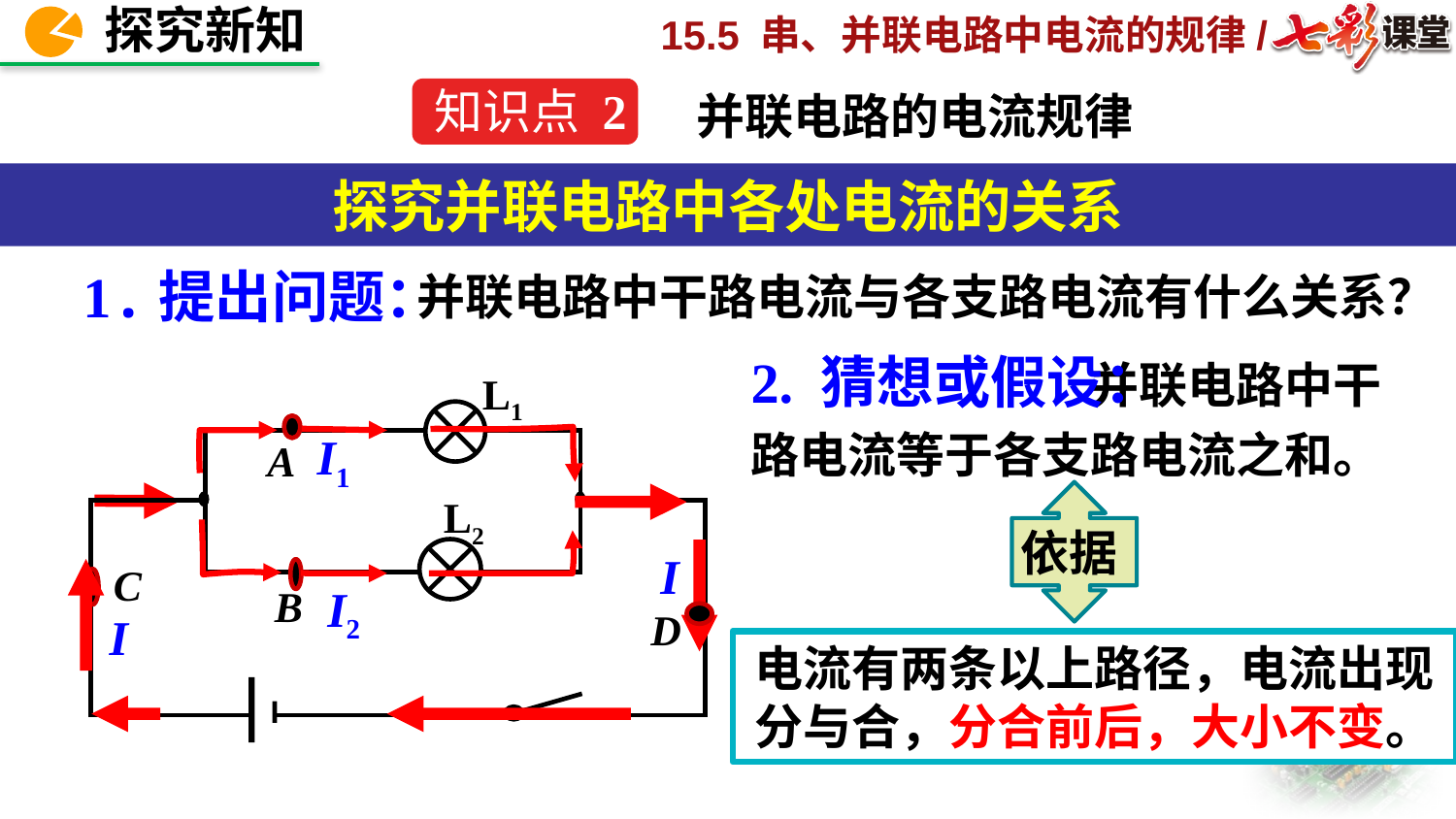

知识点 2
并联电路的电流规律
探究并联电路中各处电流的关系
1.提出问题：
并联电路中干路电流与各支路电流有什么关系？
                              并联电路中干路电流等于各支路电流之和。
2. 猜想或假设：
L1

A
L2
L1

C

B

I1

依据

I

I2

I

D
电流有两条以上路径，电流出现分与合，分合前后，大小不变。